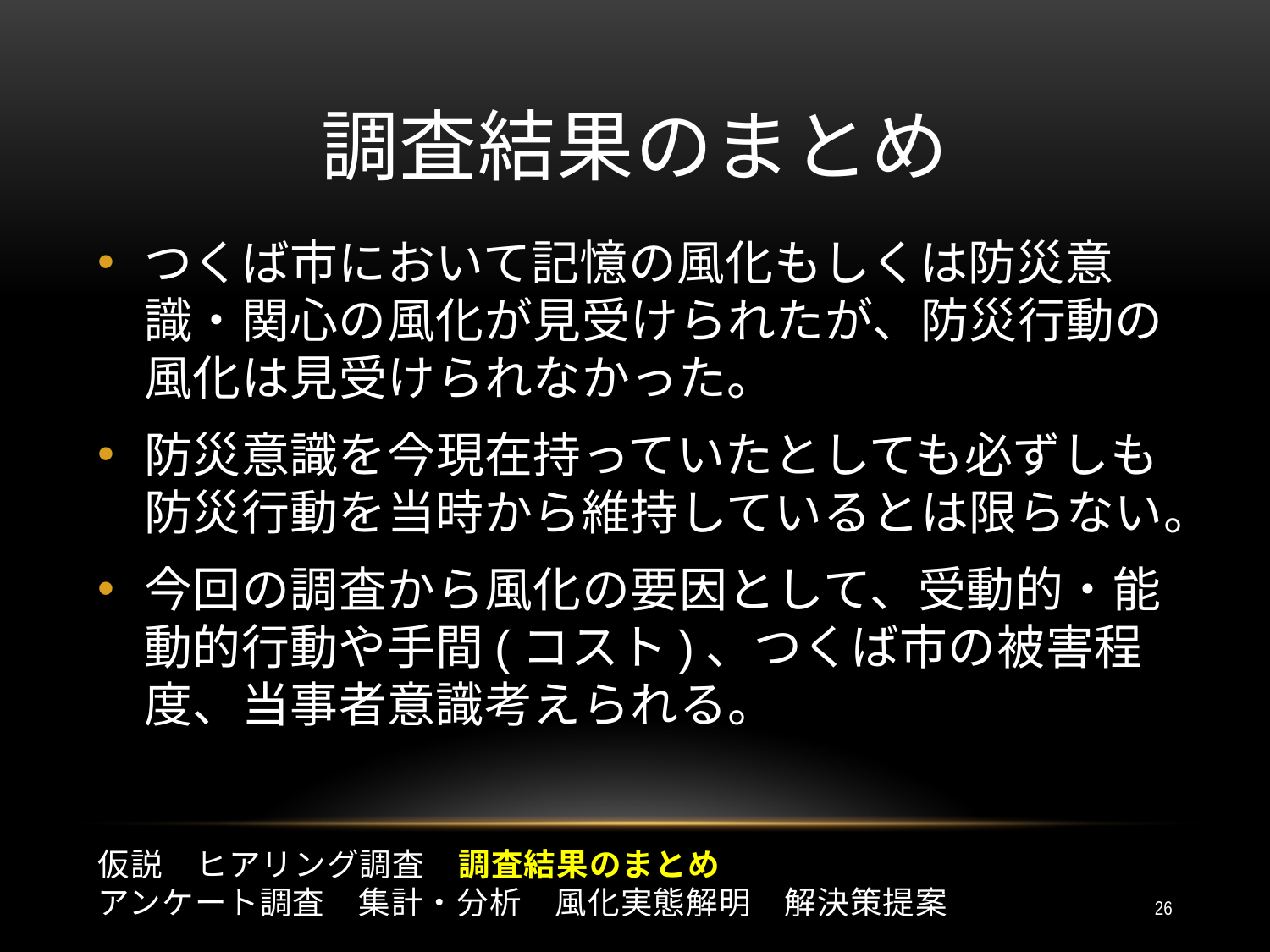

# 調査結果のまとめ
つくば市において記憶の風化もしくは防災意識・関心の風化が見受けられたが、防災行動の風化は見受けられなかった。
防災意識を今現在持っていたとしても必ずしも防災行動を当時から維持しているとは限らない。
今回の調査から風化の要因として、受動的・能動的行動や手間(コスト)、つくば市の被害程度、当事者意識考えられる。

仮説　ヒアリング調査　調査結果のまとめ
アンケート調査　集計・分析　風化実態解明　解決策提案
26